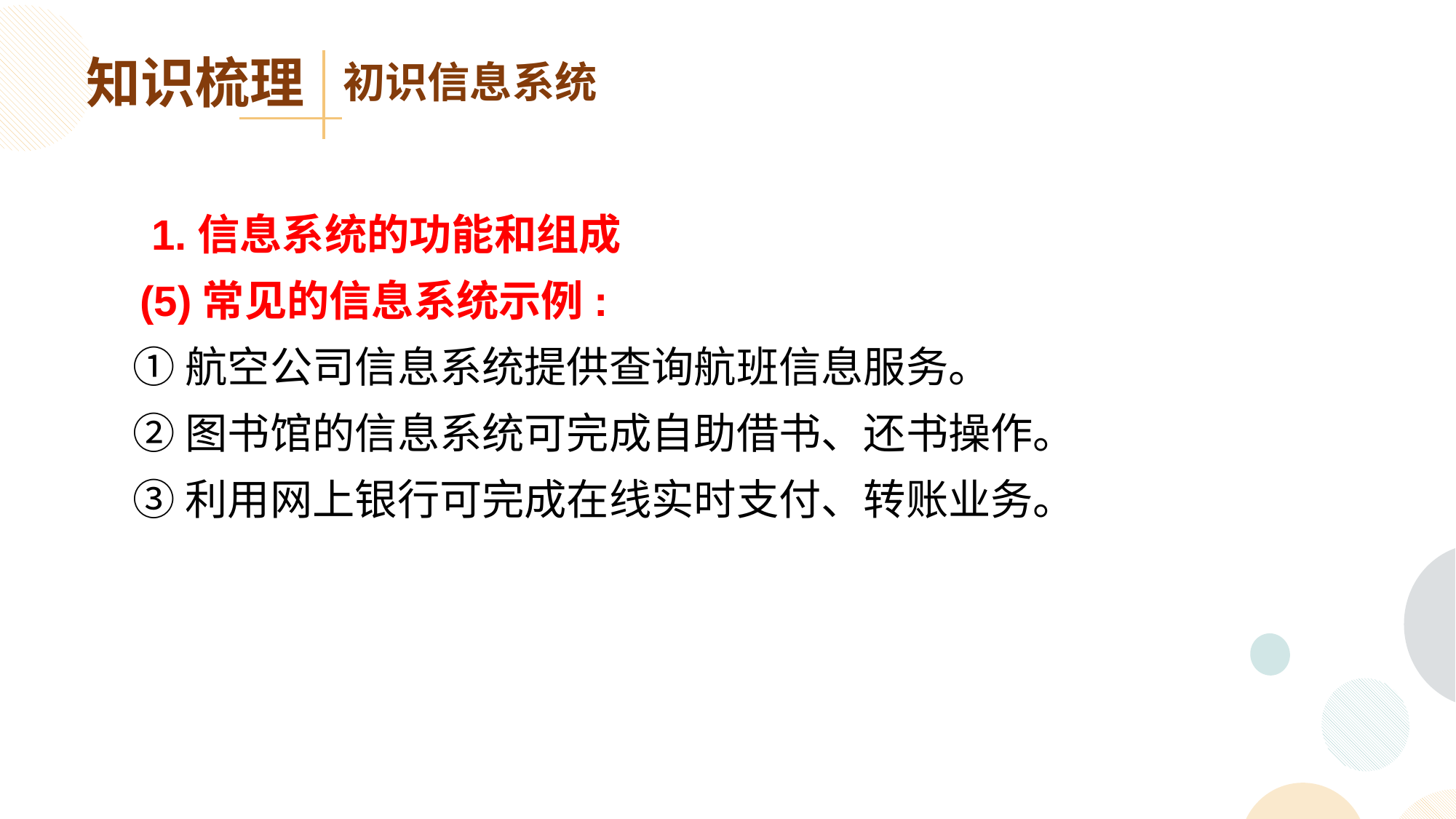

知识梳理
初识信息系统
    1.信息系统的功能和组成
   (5)常见的信息系统示例:
   ①航空公司信息系统提供查询航班信息服务。
   ②图书馆的信息系统可完成自助借书、还书操作。
   ③利用网上银行可完成在线实时支付、转账业务。